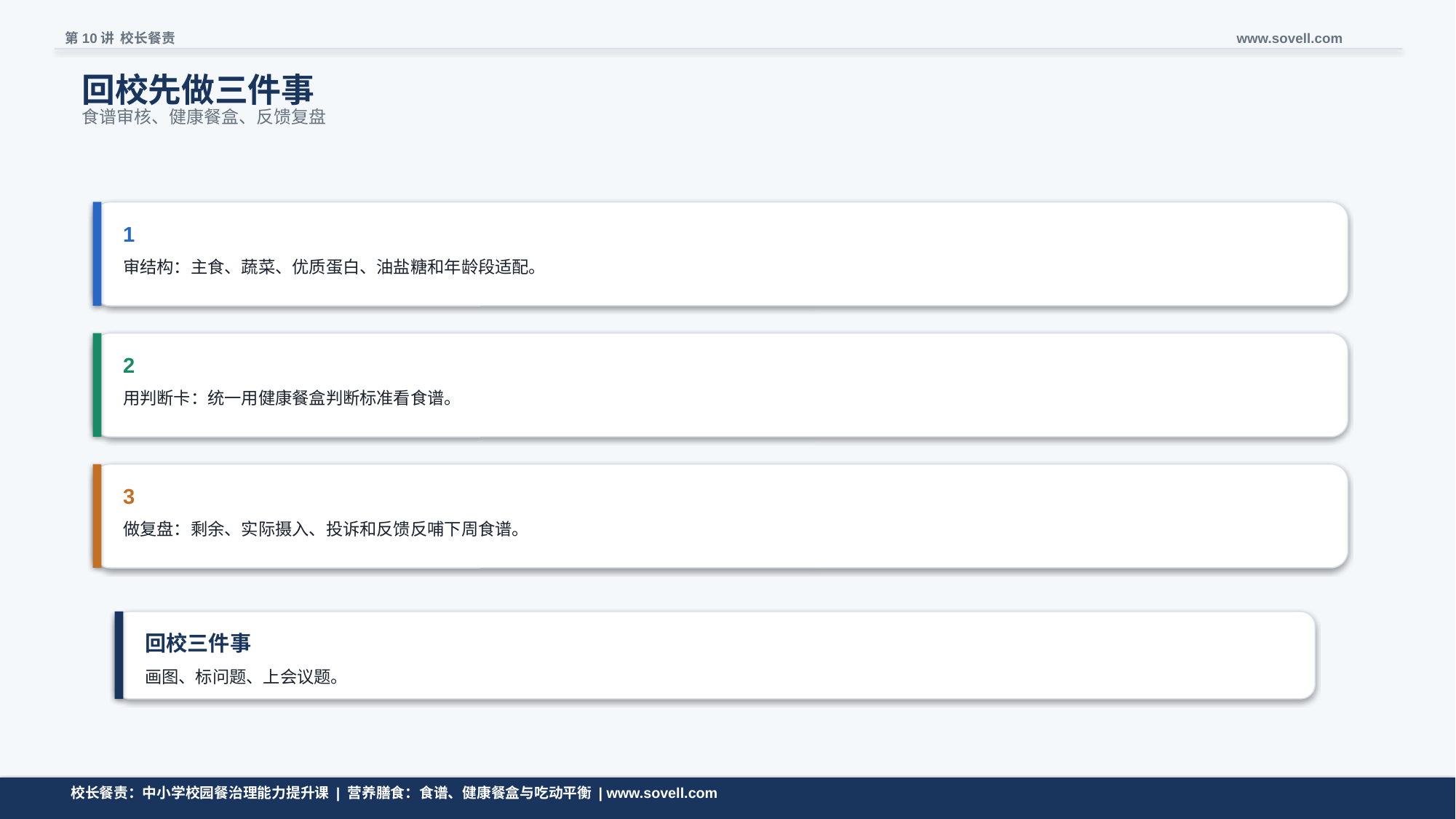

第10讲  校长餐责
www.sovell.com

回校先做三件事
食谱审核、健康餐盒、反馈复盘

1
审结构：主食、蔬菜、优质蛋白、油盐糖和年龄段适配。

2
用判断卡：统一用健康餐盒判断标准看食谱。

3
做复盘：剩余、实际摄入、投诉和反馈反哺下周食谱。

回校三件事
画图、标问题、上会议题。

动作要小，但要能立刻开工。
校长餐责：中小学校园餐治理能力提升课 | 营养膳食：食谱、健康餐盒与吃动平衡 | www.sovell.com